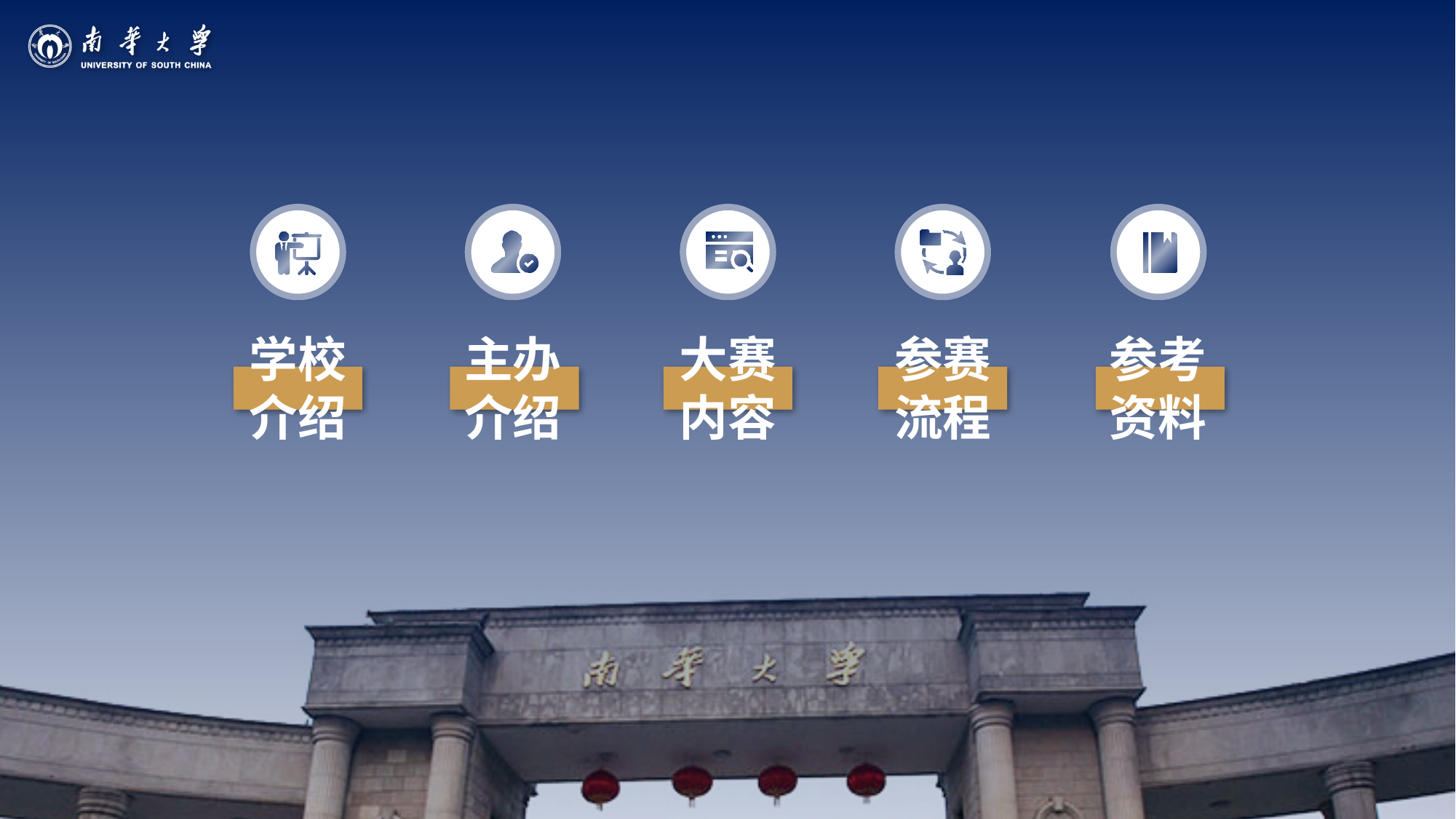

学校
介绍

主办
介绍

大赛
内容

参赛
流程

参考
资料